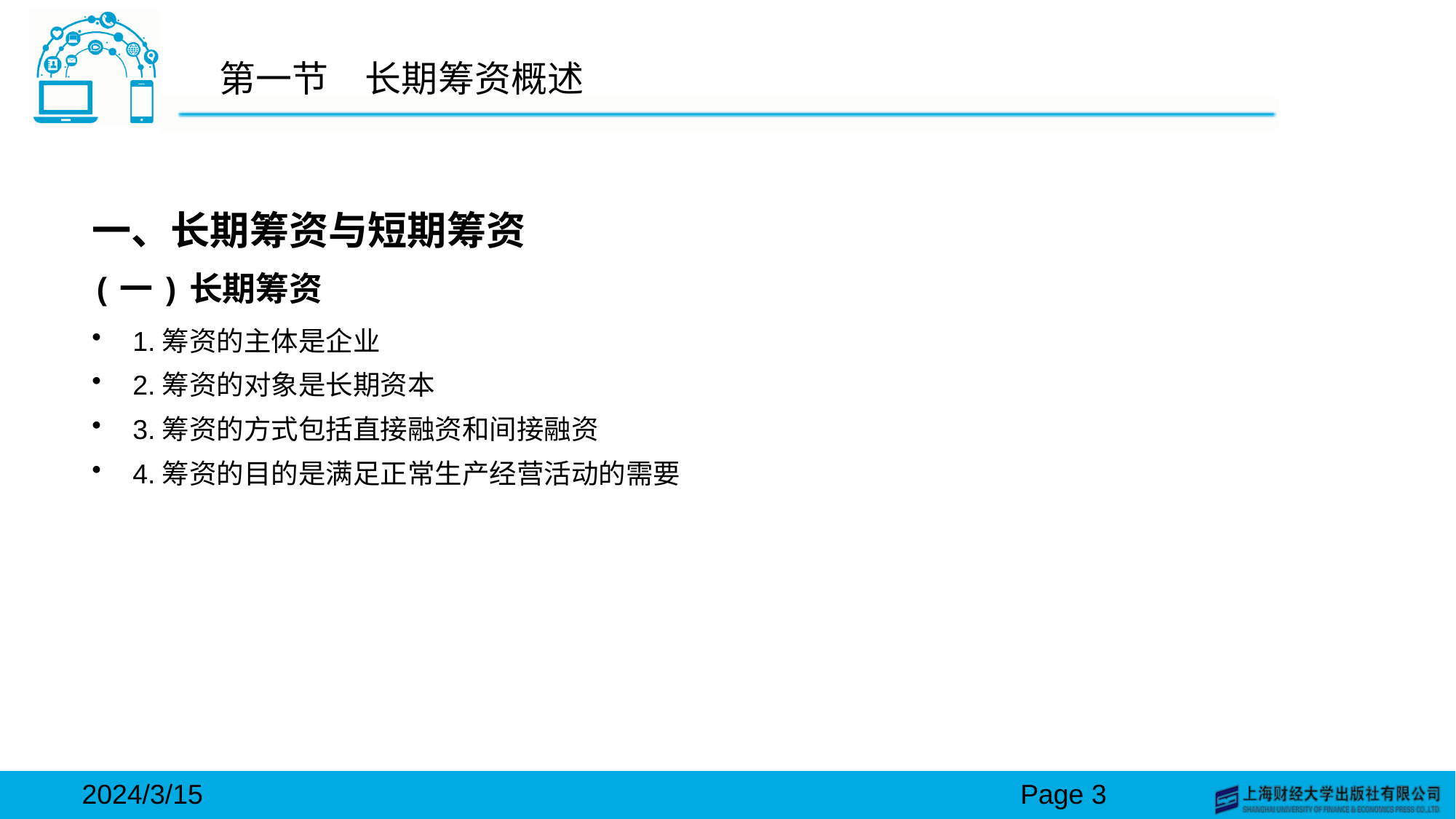

# 第一节　长期筹资概述
一、长期筹资与短期筹资
(一)长期筹资
1.筹资的主体是企业
2.筹资的对象是长期资本
3.筹资的方式包括直接融资和间接融资
4.筹资的目的是满足正常生产经营活动的需要
2024/3/15
Page 3